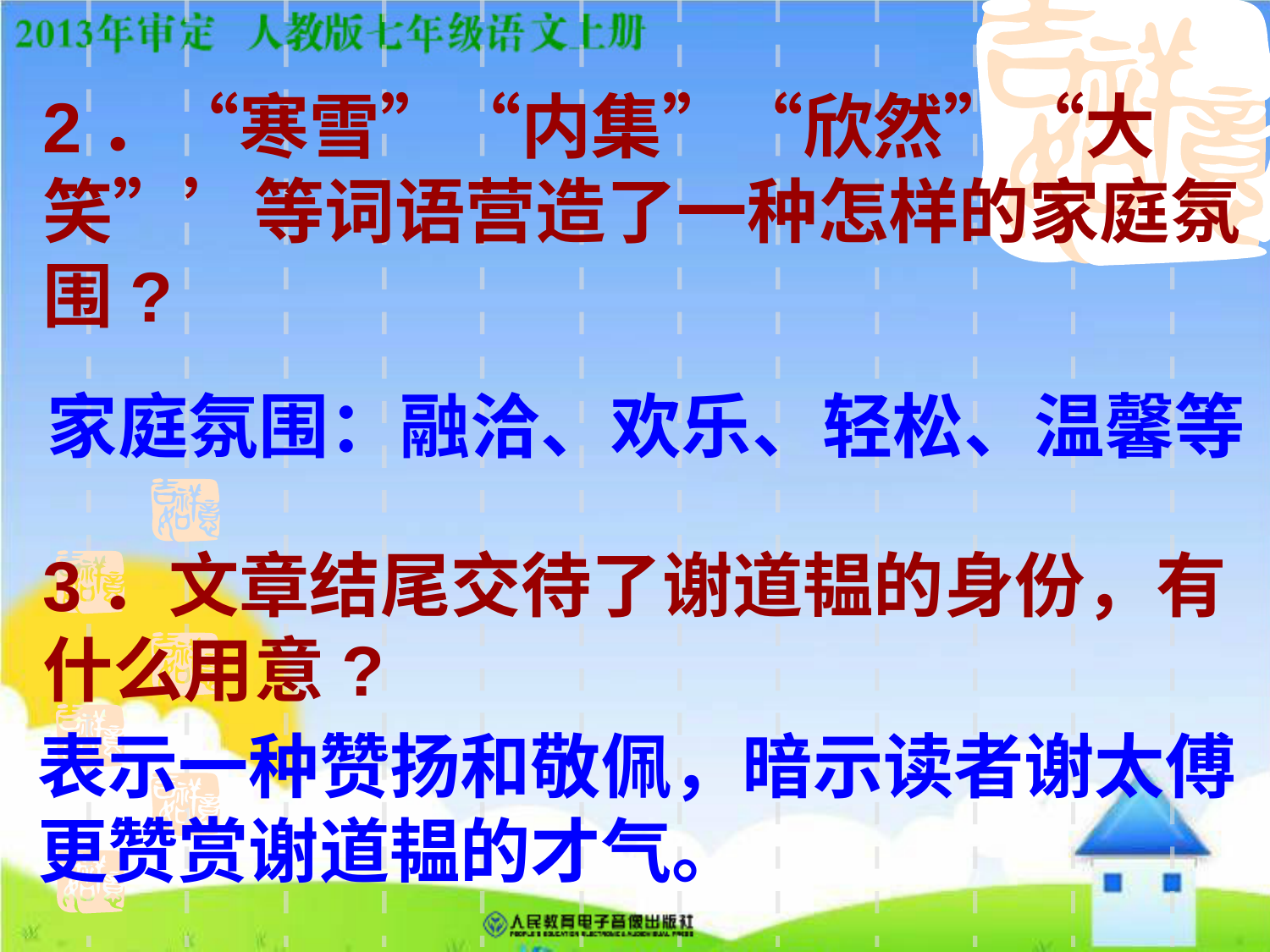

2．“寒雪”“内集”“欣然”“大笑”’等词语营造了一种怎样的家庭氛围?

3．文章结尾交待了谢道韫的身份，有什么用意?

家庭氛围：融洽、欢乐、轻松、温馨等
表示一种赞扬和敬佩，暗示读者谢太傅更赞赏谢道韫的才气。